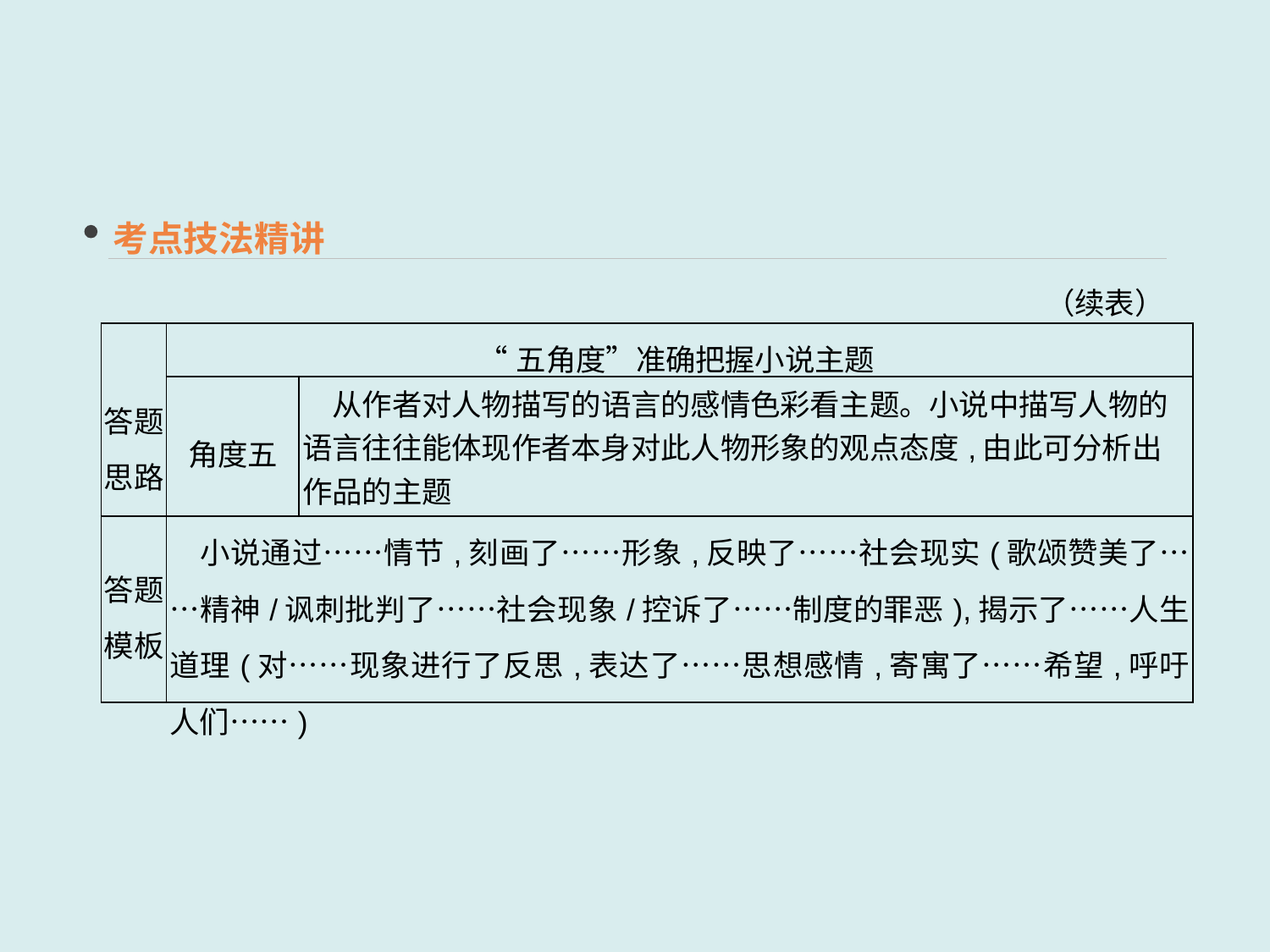

考点技法精讲

（续表）
| 答题 思路 | “五角度”准确把握小说主题 |  |
| --- | --- | --- |
|  | 角度五 | 从作者对人物描写的语言的感情色彩看主题。小说中描写人物的语言往往能体现作者本身对此人物形象的观点态度,由此可分析出作品的主题 |
| 答题 模板 | 小说通过……情节,刻画了……形象,反映了……社会现实(歌颂赞美了……精神/讽刺批判了……社会现象/控诉了……制度的罪恶),揭示了……人生道理(对……现象进行了反思,表达了……思想感情,寄寓了……希望,呼吁人们……) |  |